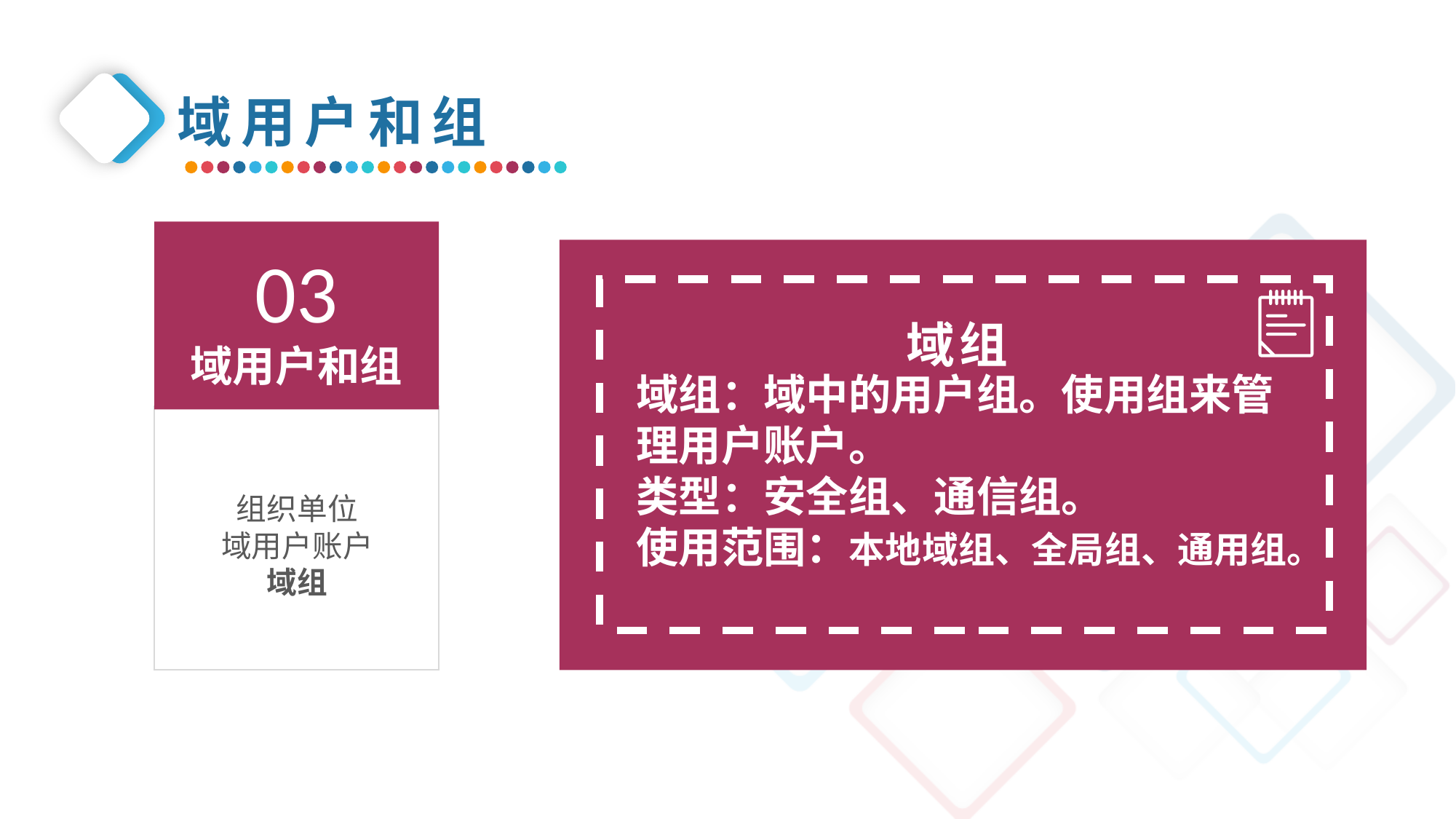

域用户和组

03
域用户和组

域组

域组：域中的用户组。使用组来管理用户账户。
类型：安全组、通信组。
使用范围：本地域组、全局组、通用组。

组织单位
域用户账户
域组